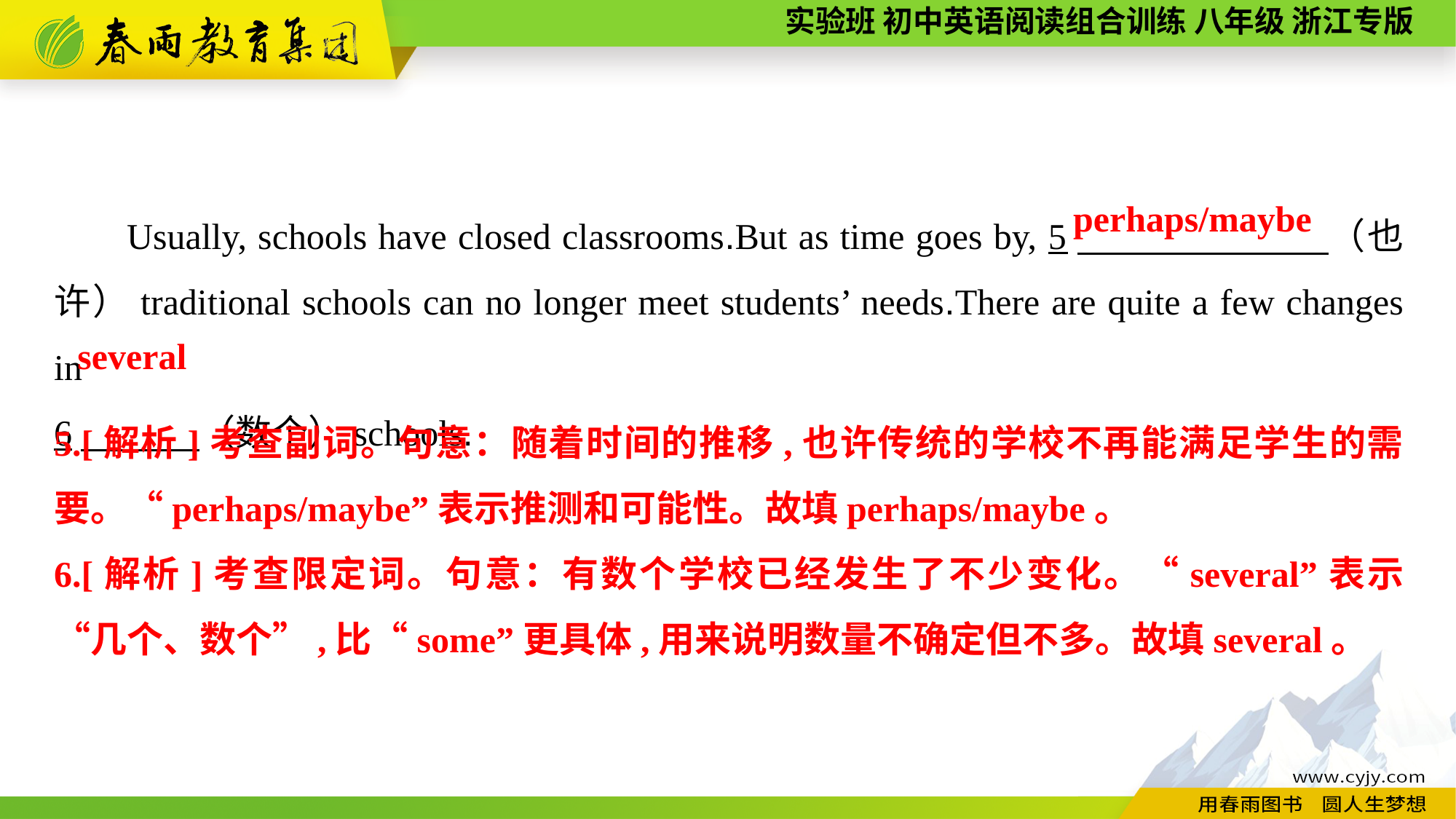

Usually, schools have closed classrooms.But as time goes by, 5　                     （也许）traditional schools can no longer meet students’ needs.There are quite a few changes in
6　          （数个）schools.
perhaps/maybe
 several
5.[解析]考查副词。句意：随着时间的推移,也许传统的学校不再能满足学生的需要。“perhaps/maybe”表示推测和可能性。故填perhaps/maybe。
6.[解析]考查限定词。句意：有数个学校已经发生了不少变化。“several”表示“几个、数个”,比“some”更具体,用来说明数量不确定但不多。故填several。